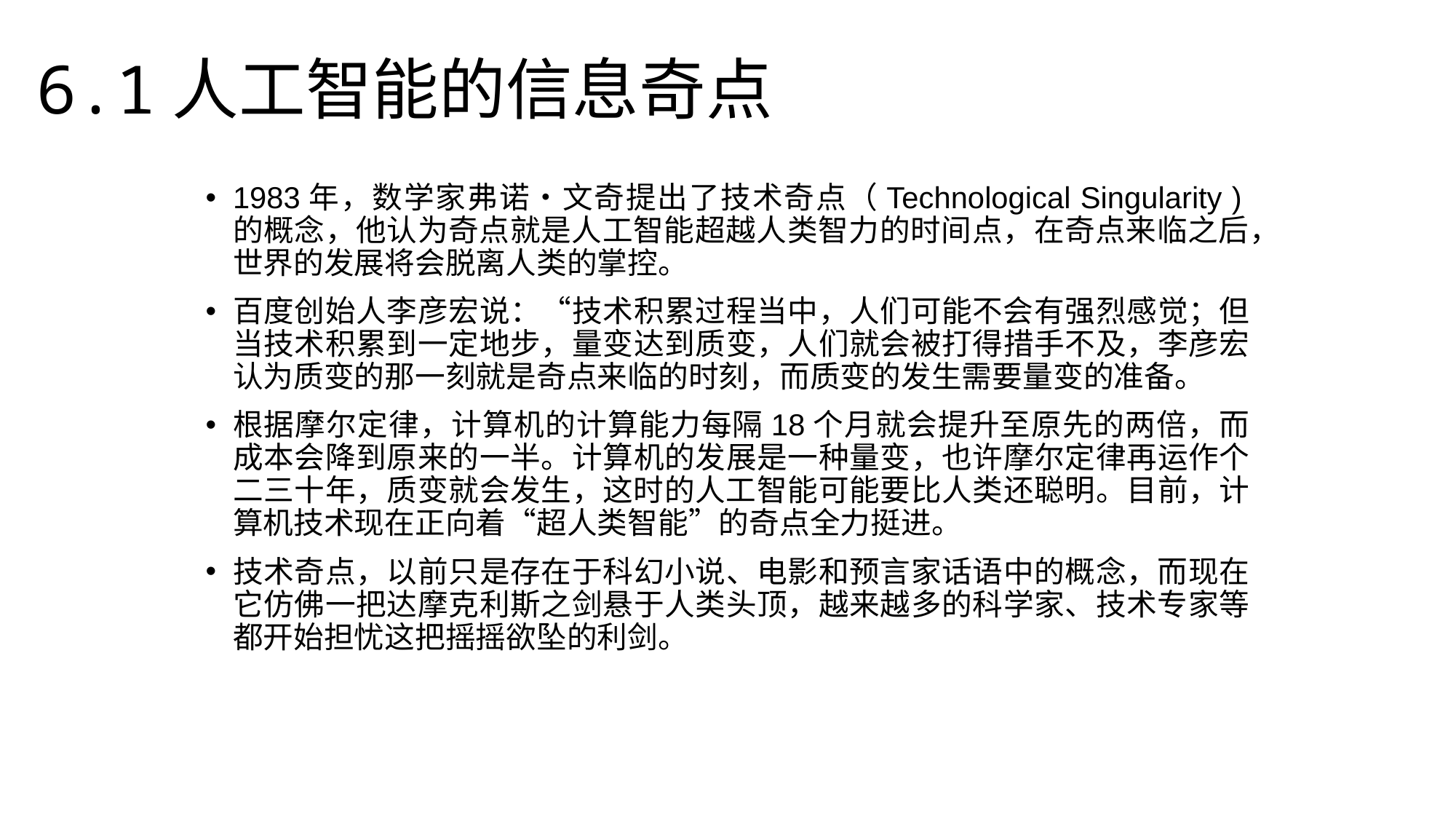

6.1人工智能的信息奇点

1983年，数学家弗诺•文奇提出了技术奇点（Technological Singularity )的概念，他认为奇点就是人工智能超越人类智力的时间点，在奇点来临之后，世界的发展将会脱离人类的掌控。
百度创始人李彦宏说：“技术积累过程当中，人们可能不会有强烈感觉；但当技术积累到一定地步，量变达到质变，人们就会被打得措手不及，李彦宏认为质变的那一刻就是奇点来临的时刻，而质变的发生需要量变的准备。
根据摩尔定律，计算机的计算能力每隔18个月就会提升至原先的两倍，而成本会降到原来的一半。计算机的发展是一种量变，也许摩尔定律再运作个二三十年，质变就会发生，这时的人工智能可能要比人类还聪明。目前，计算机技术现在正向着“超人类智能”的奇点全力挺进。
技术奇点，以前只是存在于科幻小说、电影和预言家话语中的概念，而现在它仿佛一把达摩克利斯之剑悬于人类头顶，越来越多的科学家、技术专家等都开始担忧这把摇摇欲坠的利剑。